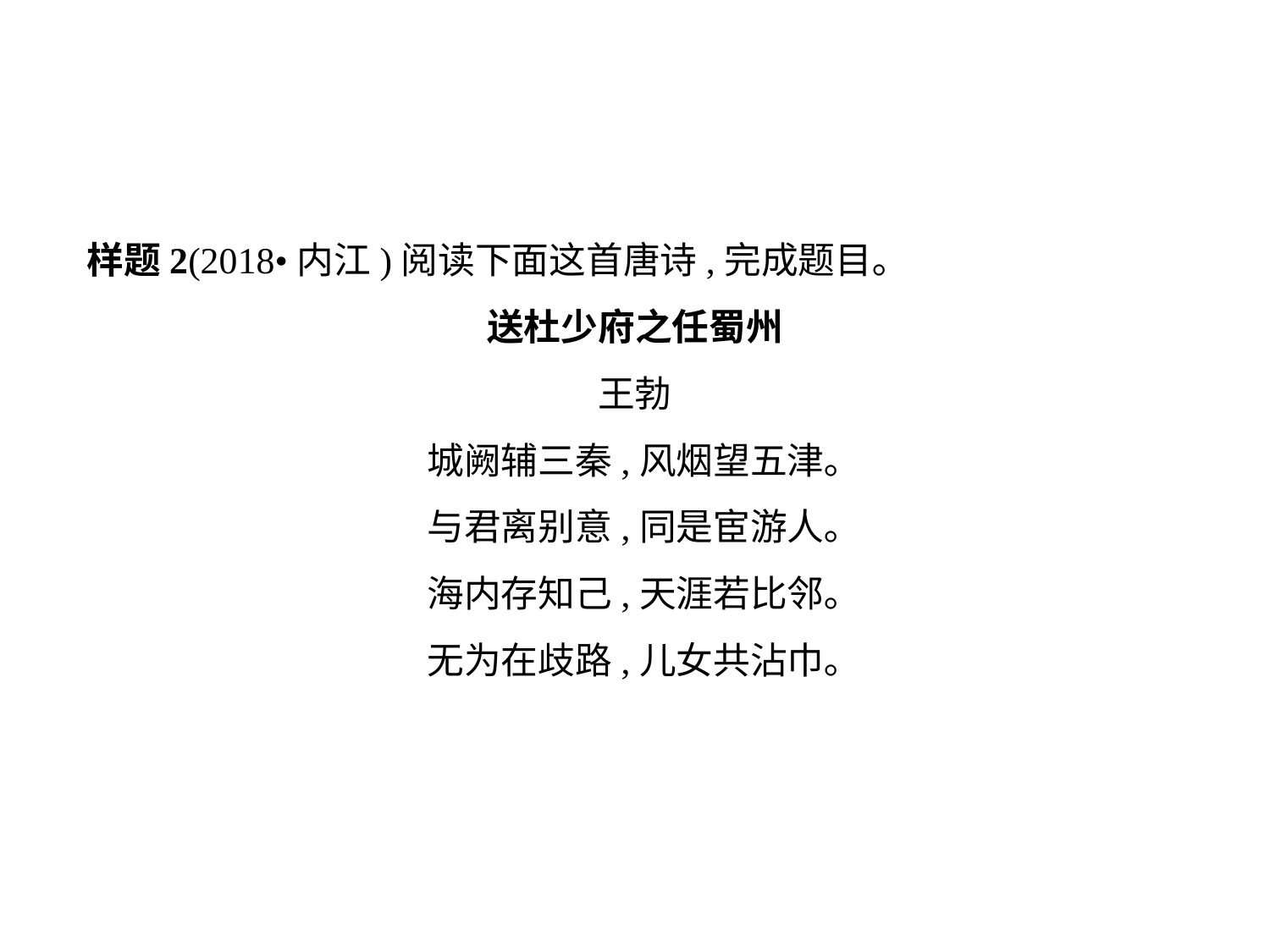

样题2(2018•内江)阅读下面这首唐诗,完成题目｡
送杜少府之任蜀州
王勃
城阙辅三秦,风烟望五津｡
与君离别意,同是宦游人｡
海内存知己,天涯若比邻｡
无为在歧路,儿女共沾巾｡